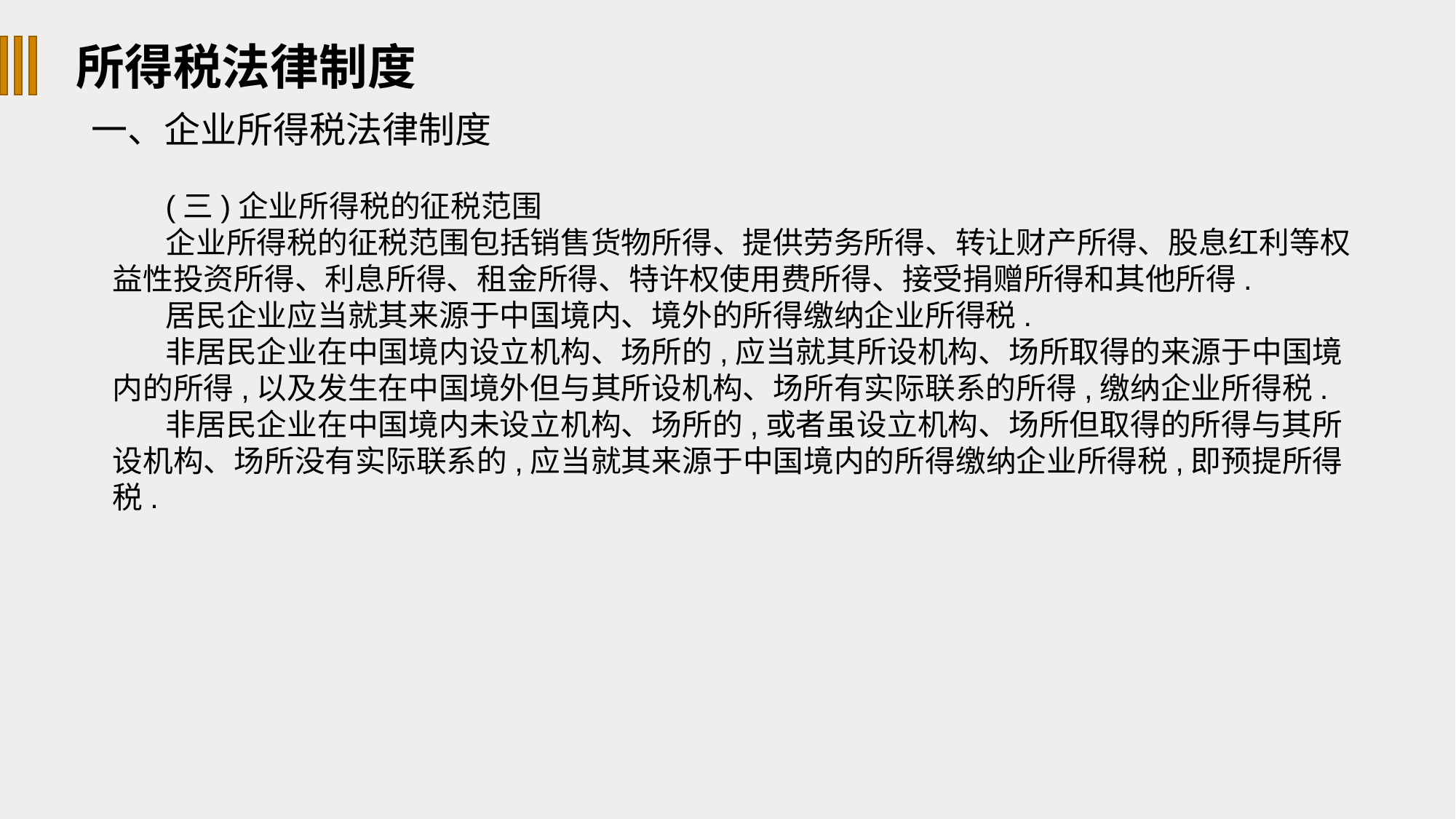

所得税法律制度

一、企业所得税法律制度

(三)企业所得税的征税范围
企业所得税的征税范围包括销售货物所得、提供劳务所得、转让财产所得、股息红利等权益性投资所得、利息所得、租金所得、特许权使用费所得、接受捐赠所得和其他所得.
居民企业应当就其来源于中国境内、境外的所得缴纳企业所得税.
非居民企业在中国境内设立机构、场所的,应当就其所设机构、场所取得的来源于中国境内的所得,以及发生在中国境外但与其所设机构、场所有实际联系的所得,缴纳企业所得税.
非居民企业在中国境内未设立机构、场所的,或者虽设立机构、场所但取得的所得与其所设机构、场所没有实际联系的,应当就其来源于中国境内的所得缴纳企业所得税,即预提所得税.